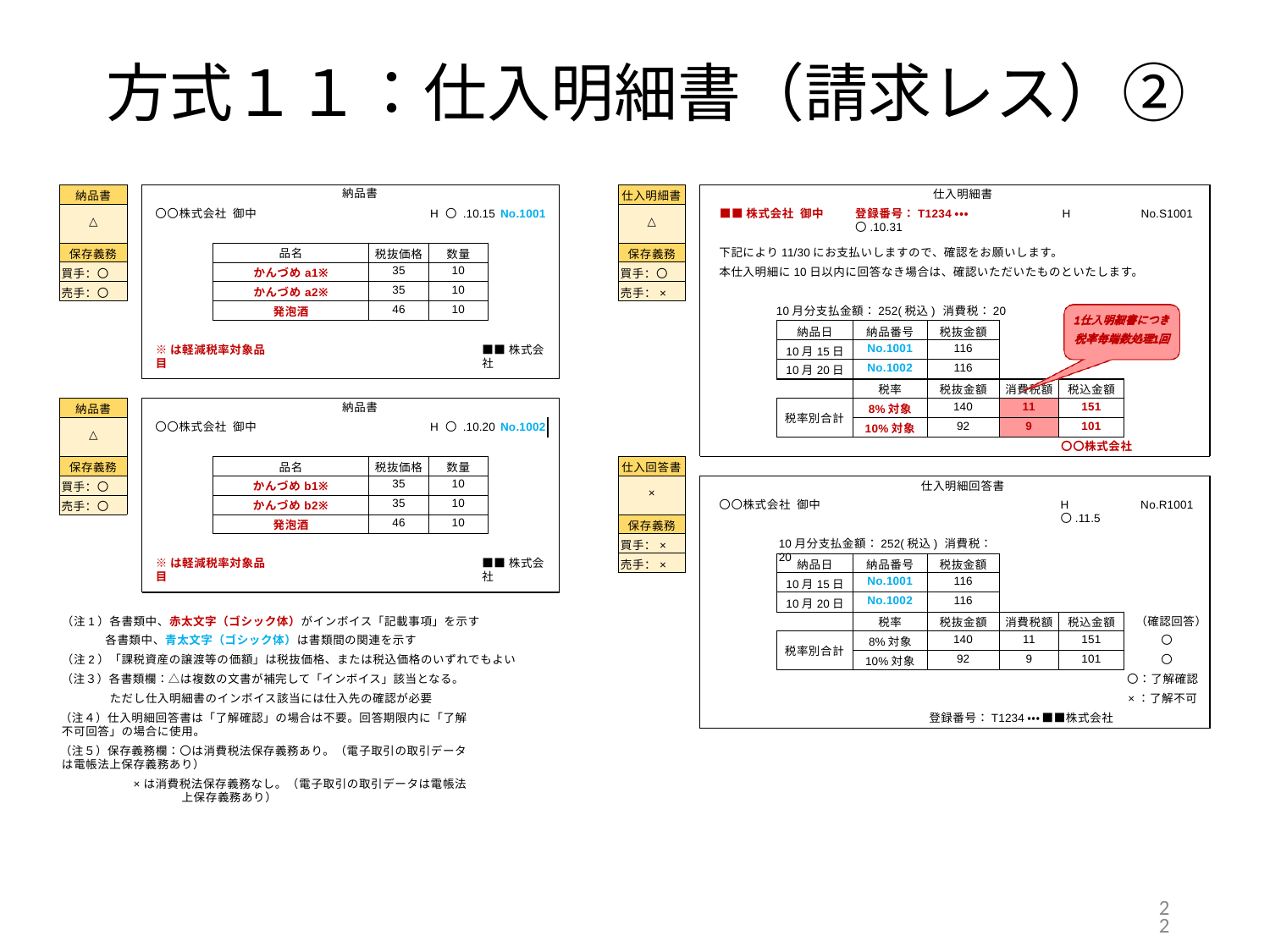

# 方式１１：仕入明細書（請求レス）②
仕入明細書
登録番号：T1234・・・	H〇.10.31
納品書

| 納品書 |
| --- |
| △ |
| 保存義務 |
| 買手：〇 |
| 売手：〇 |

| 仕入明細書 |
| --- |
| △ |
| 保存義務 |
| 買手：〇 |
| 売手：× |

〇〇株式会社 御中
H 〇 .10.15 No.1001
■■株式会社 御中
No.S1001

下記により11/30にお支払いしますので、確認をお願いします。
本仕入明細に10日以内に回答なき場合は、確認いただいたものといたします。

10月分支払金額：252(税込) 消費税：20
| 品名 | 税抜価格 | 数量 |
| --- | --- | --- |
| かんづめa1※ | 35 | 10 |
| かんづめa2※ | 35 | 10 |
| 発泡酒 | 46 | 10 |

| 納品日 | 納品番号 | 税抜金額 |  |  |
| --- | --- | --- | --- | --- |
| 10月15日 | No.1001 | 116 |  |  |
| 10月20日 | No.1002 | 116 |  |  |
|  | 税率 | 税抜金額 | 消費税額 | 税込金額 |
| 税率別合計 | 8%対象 | 140 | 11 | 151 |
|  | 10%対象 | 92 | 9 | 101 |

※は軽減税率対象品目
■■株式会社

納品書
| 納品書 |
| --- |
| △ |
| 保存義務 |
| 買手：〇 |
| 売手：〇 |

〇〇株式会社 御中
H 〇 .10.20 No.1002

〇〇株式会社

仕入明細回答書

| 品名 | 税抜価格 | 数量 |
| --- | --- | --- |
| かんづめb1※ | 35 | 10 |
| かんづめb2※ | 35 | 10 |
| 発泡酒 | 46 | 10 |
| 仕入回答書 |
| --- |
| × |
| 保存義務 |
| 買手：× |
| 売手：× |

〇〇株式会社 御中
H〇.11.5
No.R1001

10月分支払金額：252(税込) 消費税：20

| 納品日 | 納品番号 | 税抜金額 |  |  |
| --- | --- | --- | --- | --- |
| 10月15日 | No.1001 | 116 |  |  |
| 10月20日 | No.1002 | 116 |  |  |
|  | 税率 | 税抜金額 | 消費税額 | 税込金額 |
| 税率別合計 | 8%対象 | 140 | 11 | 151 |
|  | 10%対象 | 92 | 9 | 101 |

※は軽減税率対象品目
■■株式会社

（注1）各書類中、赤太文字（ゴシック体）がインボイス「記載事項」を示す
  各書類中、青太文字（ゴシック体）は書類間の関連を示す
（注2）「課税資産の譲渡等の価額」は税抜価格、または税込価格のいずれでもよい
（注３）各書類欄：△は複数の文書が補完して「インボイス」該当となる。 ただし仕入明細書のインボイス該当には仕入先の確認が必要
（注４）仕入明細回答書は「了解確認」の場合は不要。回答期限内に「了解不可回答」の場合に使用。
（注５）保存義務欄：〇は消費税法保存義務あり。（電子取引の取引データは電帳法上保存義務あり）
×は消費税法保存義務なし。（電子取引の取引データは電帳法上保存義務あり）
（確認回答） 〇
〇
〇：了解確認
×：了解不可

登録番号：T1234・・・■■株式会社

22